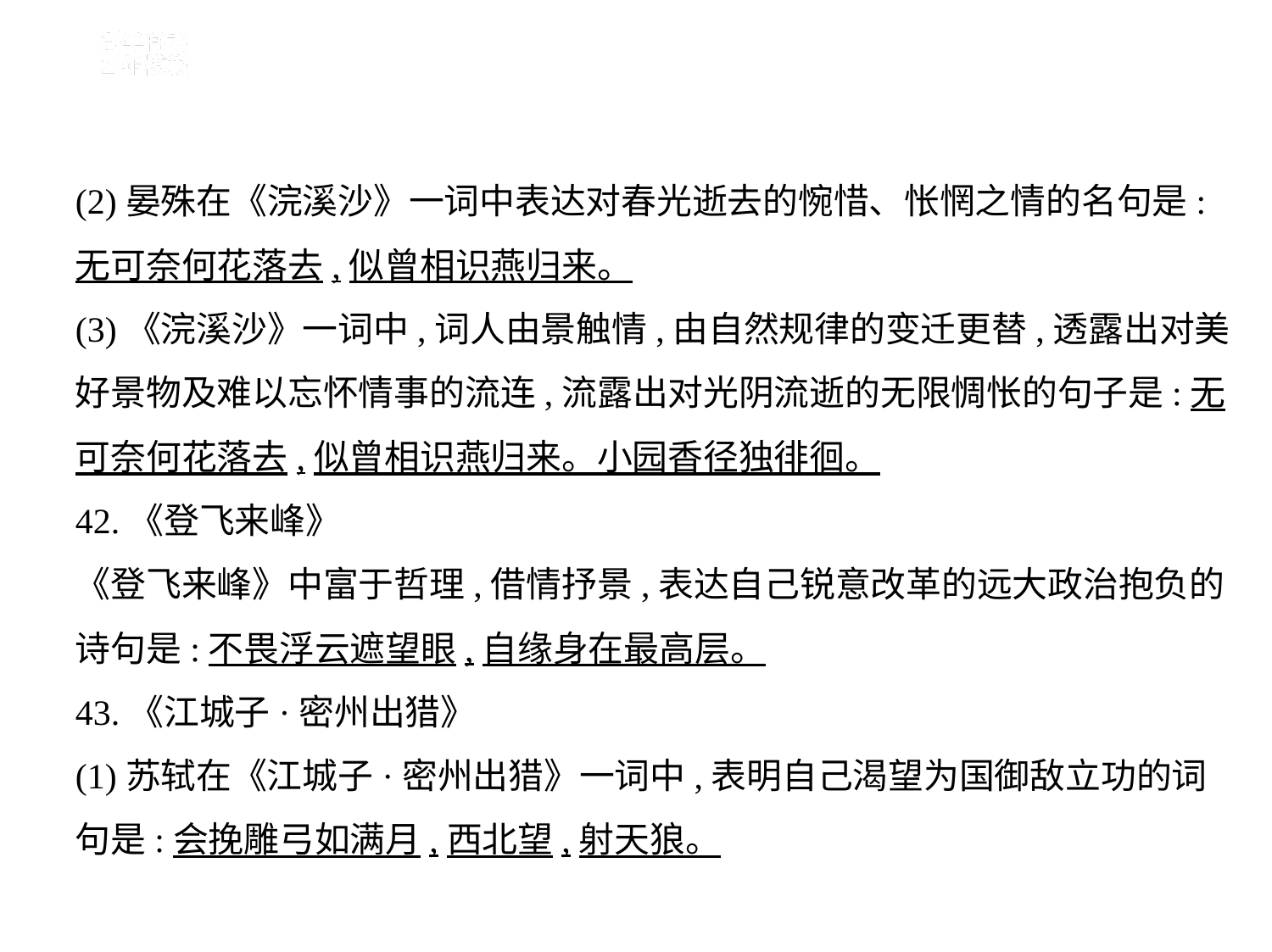

(2)晏殊在《浣溪沙》一词中表达对春光逝去的惋惜、怅惘之情的名句是:
无可奈何花落去,似曾相识燕归来。
(3)《浣溪沙》一词中,词人由景触情,由自然规律的变迁更替,透露出对美
好景物及难以忘怀情事的流连,流露出对光阴流逝的无限惆怅的句子是:无
可奈何花落去,似曾相识燕归来。小园香径独徘徊。
42.《登飞来峰》
《登飞来峰》中富于哲理,借情抒景,表达自己锐意改革的远大政治抱负的
诗句是:不畏浮云遮望眼,自缘身在最高层。
43.《江城子·密州出猎》
(1)苏轼在《江城子·密州出猎》一词中,表明自己渴望为国御敌立功的词
句是:会挽雕弓如满月,西北望,射天狼。